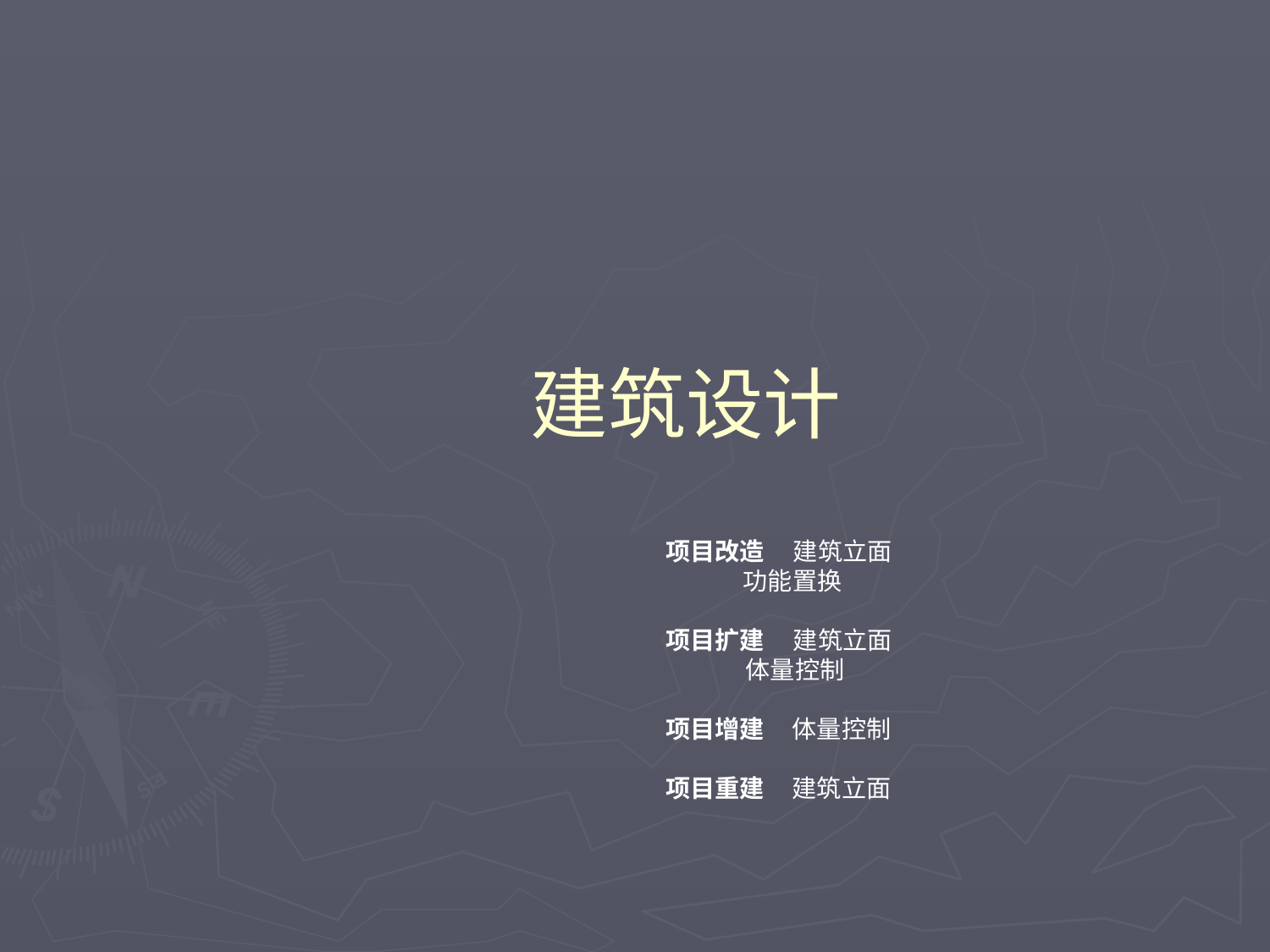

建筑设计

项目改造     建筑立面
             功能置换

项目扩建     建筑立面
             体量控制

项目增建     体量控制

项目重建     建筑立面

8